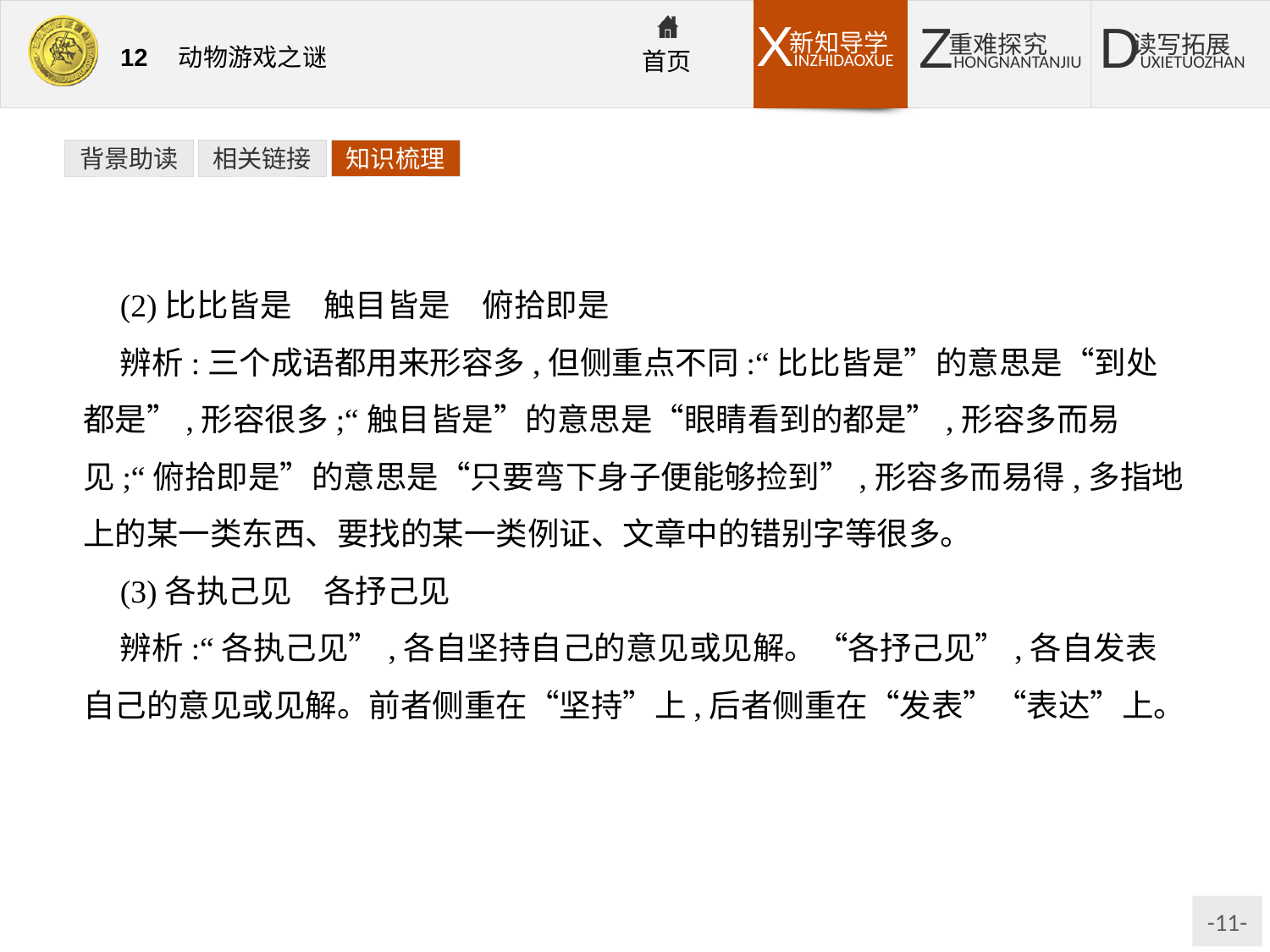

背景助读
相关链接
知识梳理
(2)比比皆是　触目皆是　俯拾即是
辨析:三个成语都用来形容多,但侧重点不同:“比比皆是”的意思是“到处都是”,形容很多;“触目皆是”的意思是“眼睛看到的都是”,形容多而易见;“俯拾即是”的意思是“只要弯下身子便能够捡到”,形容多而易得,多指地上的某一类东西、要找的某一类例证、文章中的错别字等很多。
(3)各执己见　各抒己见
辨析:“各执己见”,各自坚持自己的意见或见解。“各抒己见”,各自发表自己的意见或见解。前者侧重在“坚持”上,后者侧重在“发表”“表达”上。